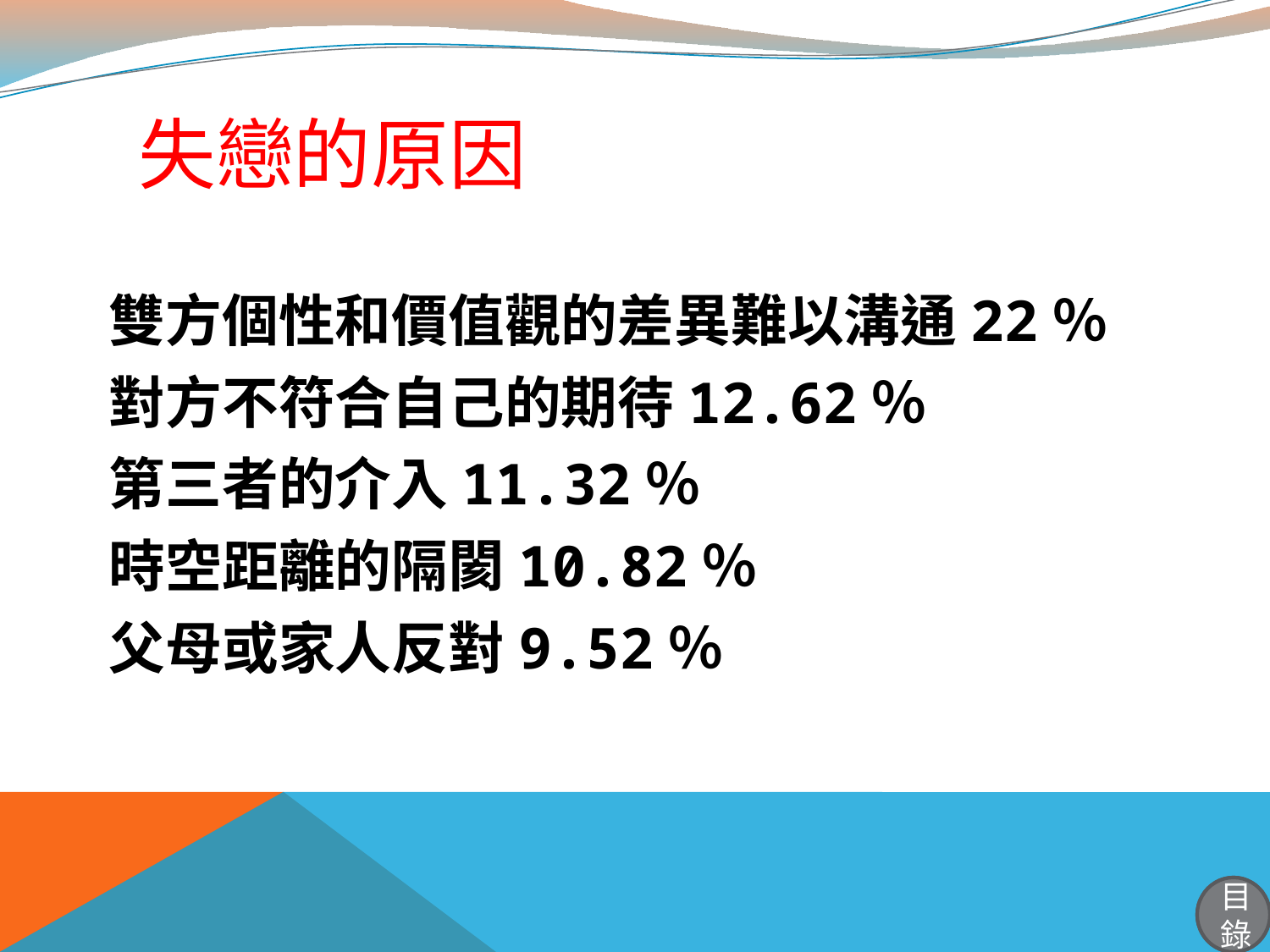

# 失戀的原因
雙方個性和價值觀的差異難以溝通22％
對方不符合自己的期待12.62％
第三者的介入11.32％
時空距離的隔閡10.82％
父母或家人反對9.52％